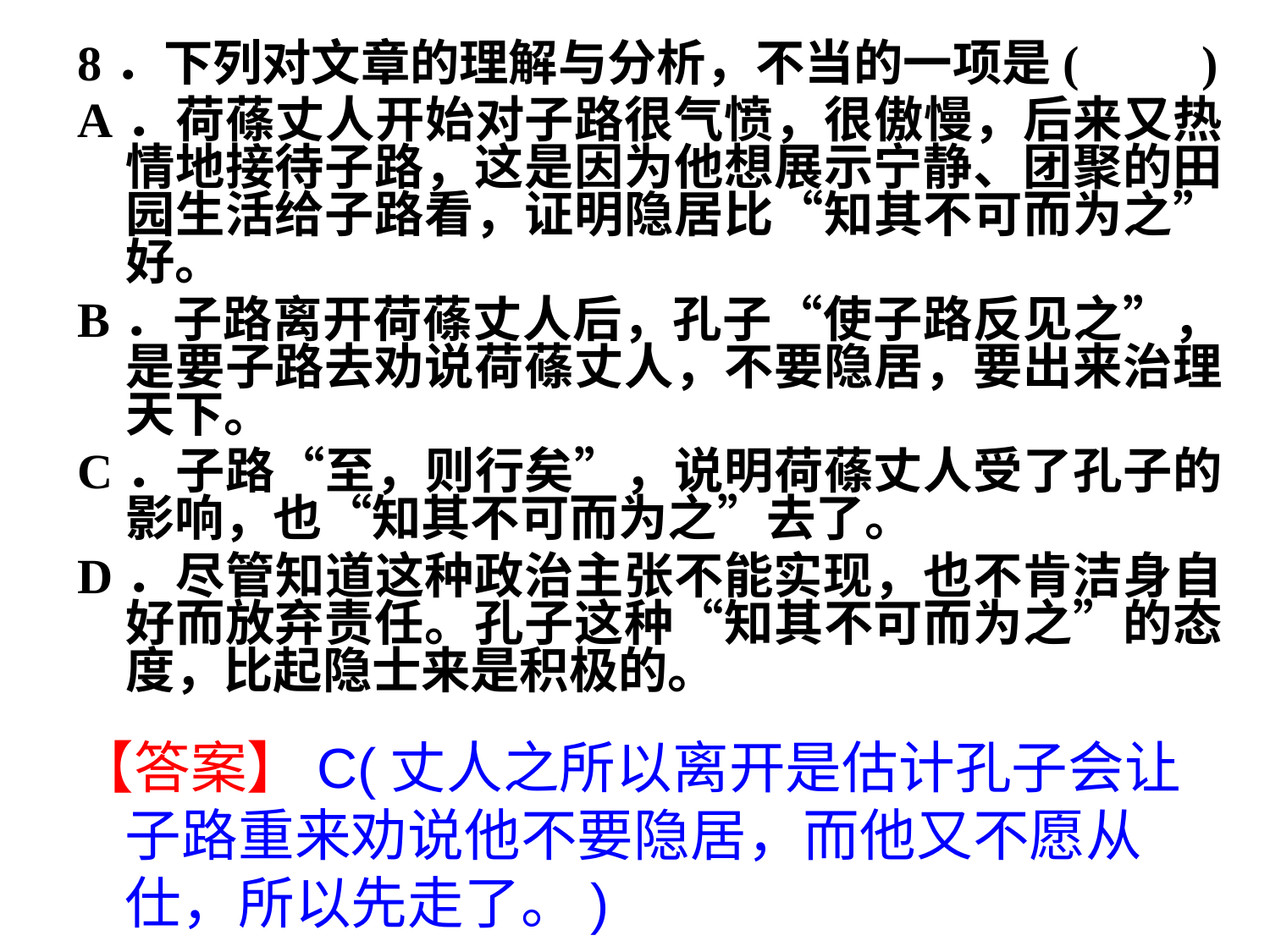

8．下列对文章的理解与分析，不当的一项是(　　)
A．荷蓧丈人开始对子路很气愤，很傲慢，后来又热情地接待子路，这是因为他想展示宁静、团聚的田园生活给子路看，证明隐居比“知其不可而为之”好。
B．子路离开荷蓧丈人后，孔子“使子路反见之”，是要子路去劝说荷蓧丈人，不要隐居，要出来治理天下。
C．子路“至，则行矣”，说明荷蓧丈人受了孔子的影响，也“知其不可而为之”去了。
D．尽管知道这种政治主张不能实现，也不肯洁身自好而放弃责任。孔子这种“知其不可而为之”的态度，比起隐士来是积极的。
【答案】C(丈人之所以离开是估计孔子会让子路重来劝说他不要隐居，而他又不愿从仕，所以先走了。)